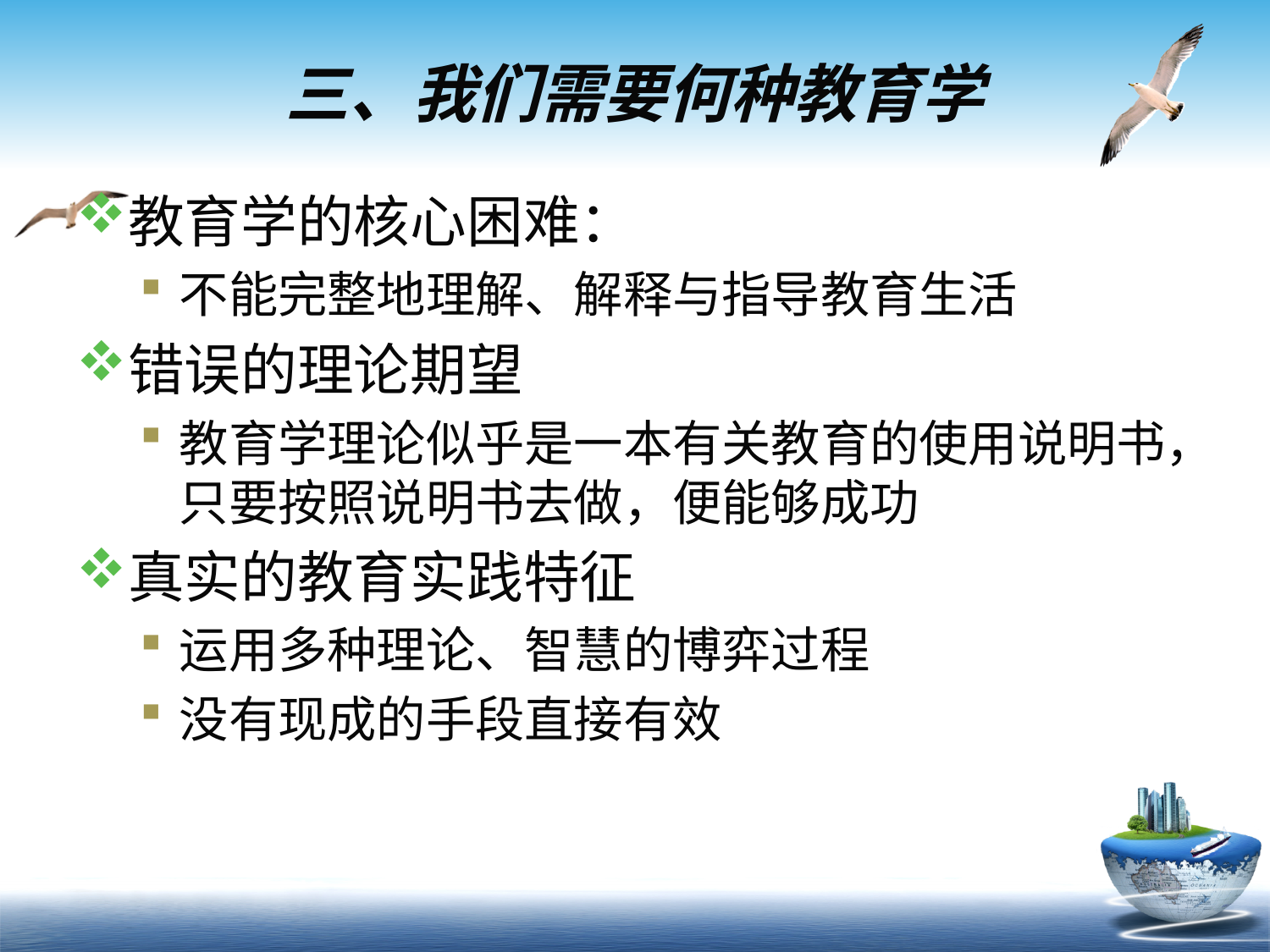

# 三、我们需要何种教育学
教育学的核心困难：
不能完整地理解、解释与指导教育生活
错误的理论期望
教育学理论似乎是一本有关教育的使用说明书，只要按照说明书去做，便能够成功
真实的教育实践特征
运用多种理论、智慧的博弈过程
没有现成的手段直接有效